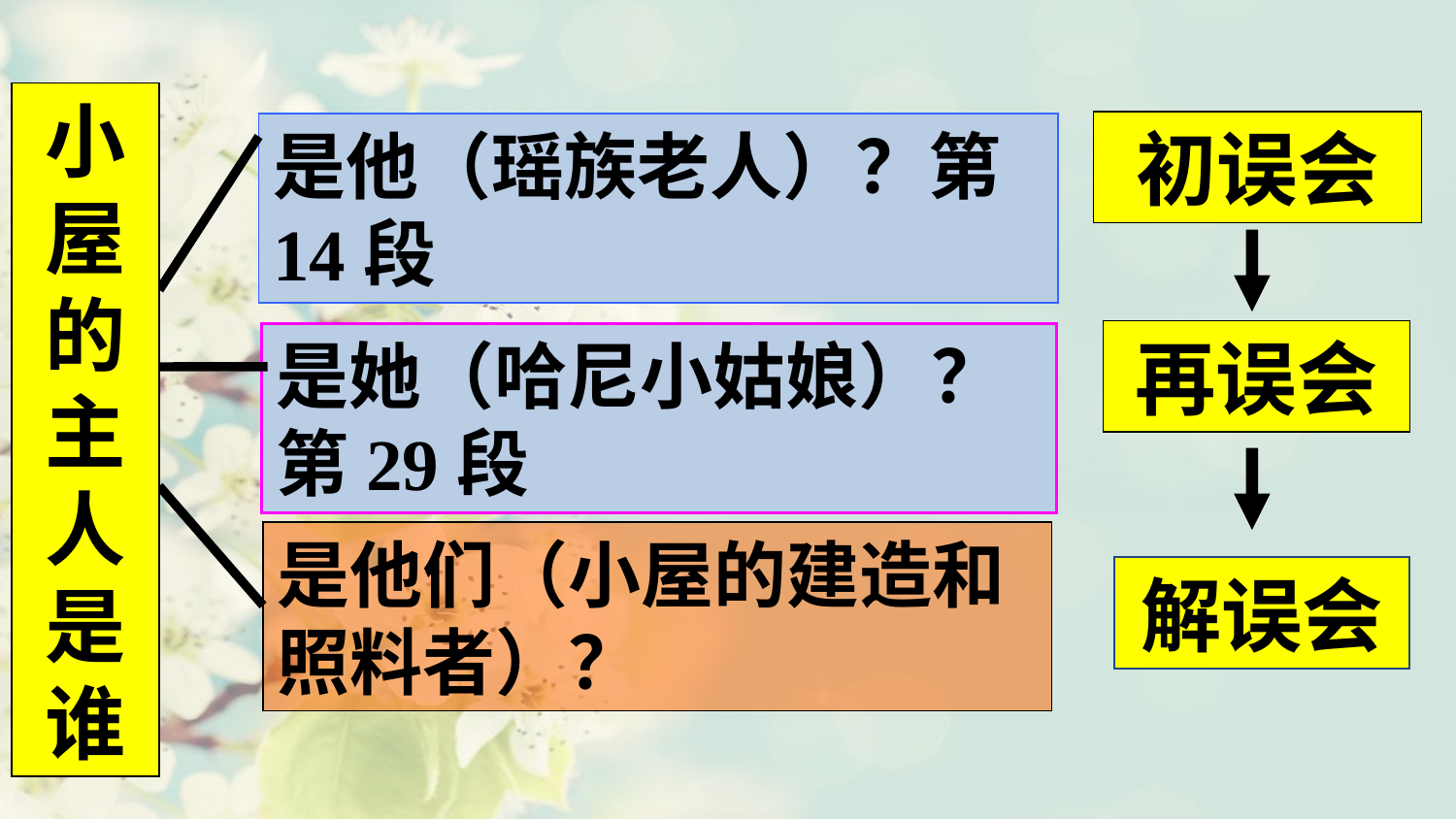

小屋的主人是谁
初误会
是他（瑶族老人）？第14段

再误会
是她（哈尼小姑娘）？第29段

是他们（小屋的建造和照料者）？
解误会